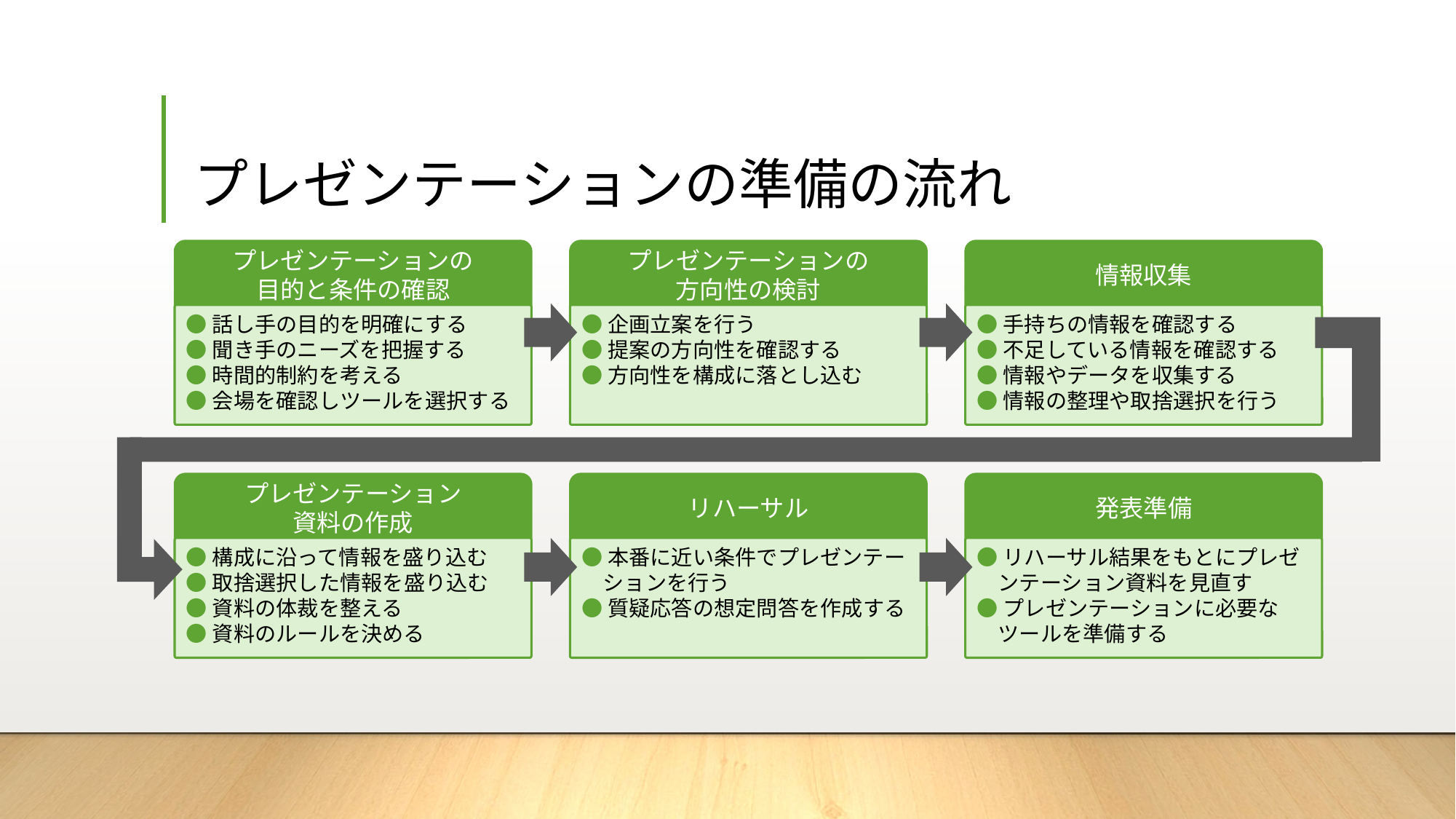

# プレゼンテーションの準備の流れ
プレゼンテーションの
目的と条件の確認
●話し手の目的を明確にする
●聞き手のニーズを把握する
●時間的制約を考える
●会場を確認しツールを選択する
プレゼンテーションの
方向性の検討
●企画立案を行う
●提案の方向性を確認する
●方向性を構成に落とし込む
情報収集
●手持ちの情報を確認する
●不足している情報を確認する
●情報やデータを収集する
●情報の整理や取捨選択を行う

プレゼンテーション
資料の作成
●構成に沿って情報を盛り込む
●取捨選択した情報を盛り込む
●資料の体裁を整える
●資料のルールを決める
リハーサル
●本番に近い条件でプレゼンテーションを行う
●質疑応答の想定問答を作成する
発表準備
●リハーサル結果をもとにプレゼンテーション資料を見直す
●プレゼンテーションに必要なツールを準備する